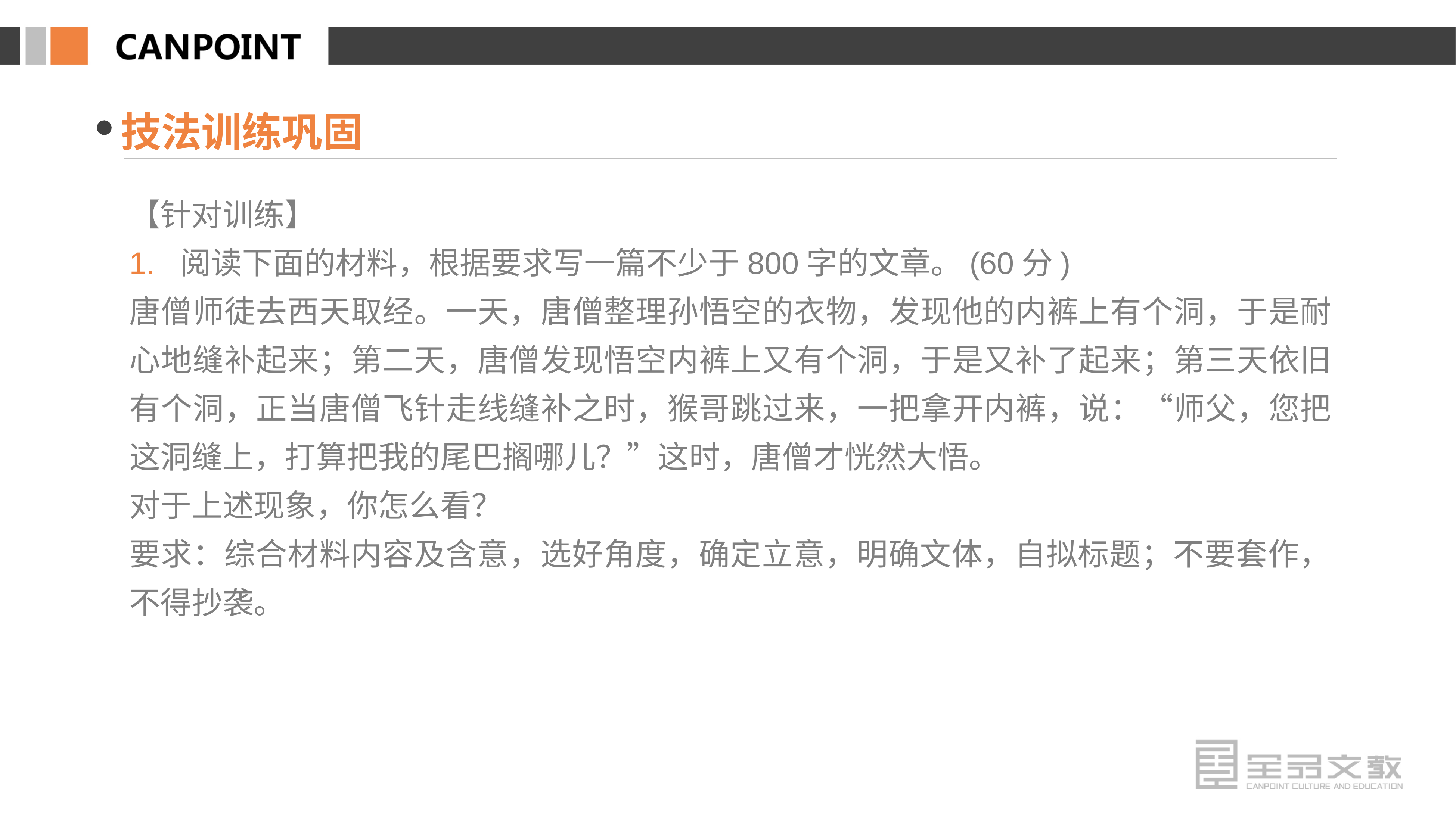

技法训练巩固

【针对训练】
1.  阅读下面的材料，根据要求写一篇不少于800字的文章。(60分)
唐僧师徒去西天取经。一天，唐僧整理孙悟空的衣物，发现他的内裤上有个洞，于是耐心地缝补起来；第二天，唐僧发现悟空内裤上又有个洞，于是又补了起来；第三天依旧有个洞，正当唐僧飞针走线缝补之时，猴哥跳过来，一把拿开内裤，说：“师父，您把这洞缝上，打算把我的尾巴搁哪儿？”这时，唐僧才恍然大悟。
对于上述现象，你怎么看？
要求：综合材料内容及含意，选好角度，确定立意，明确文体，自拟标题；不要套作，不得抄袭。